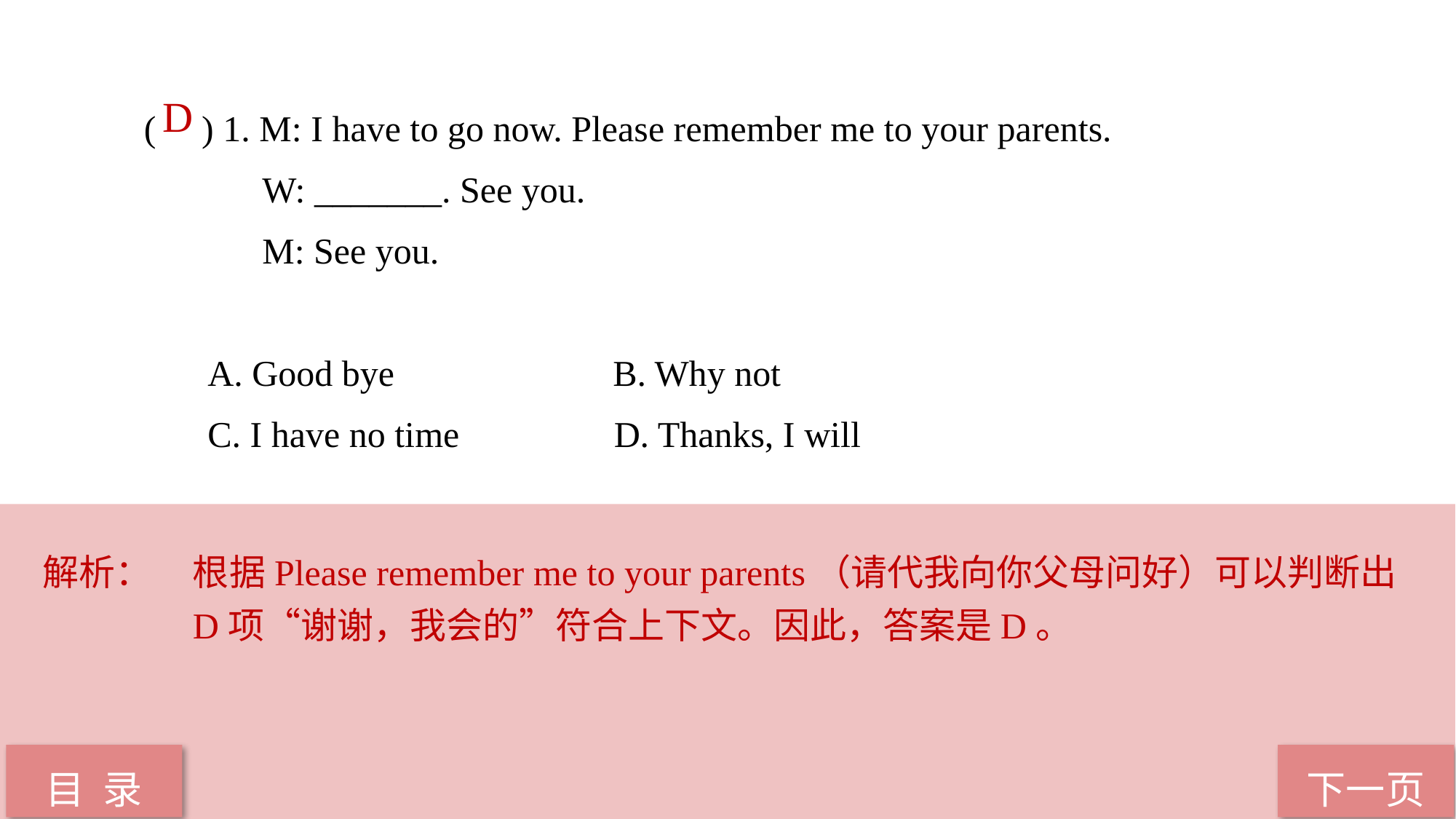

(     ) 1. M: I have to go now. Please remember me to your parents.
             W: _______. See you.
             M: See you.

       A. Good bye                        B. Why not
       C. I have no time                 D. Thanks, I will
 D
解析：	根据Please remember me to your parents（请代我向你父母问好）可以判断出D项“谢谢，我会的”符合上下文。因此，答案是D。